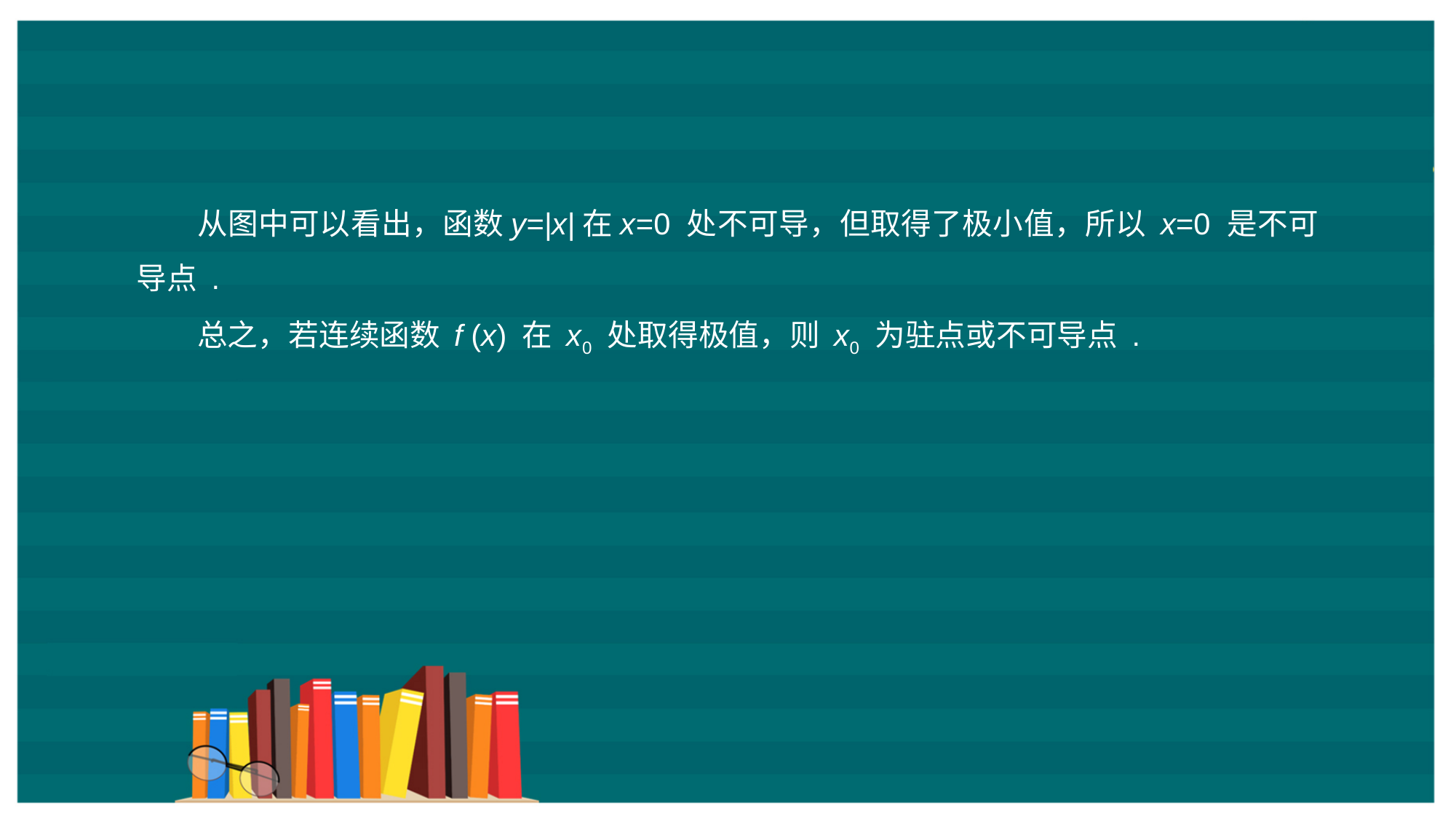

从图中可以看出，函数y=|x|在x=0 处不可导，但取得了极小值，所以 x=0 是不可导点 .
总之，若连续函数 f (x) 在 x0 处取得极值，则 x0 为驻点或不可导点 .